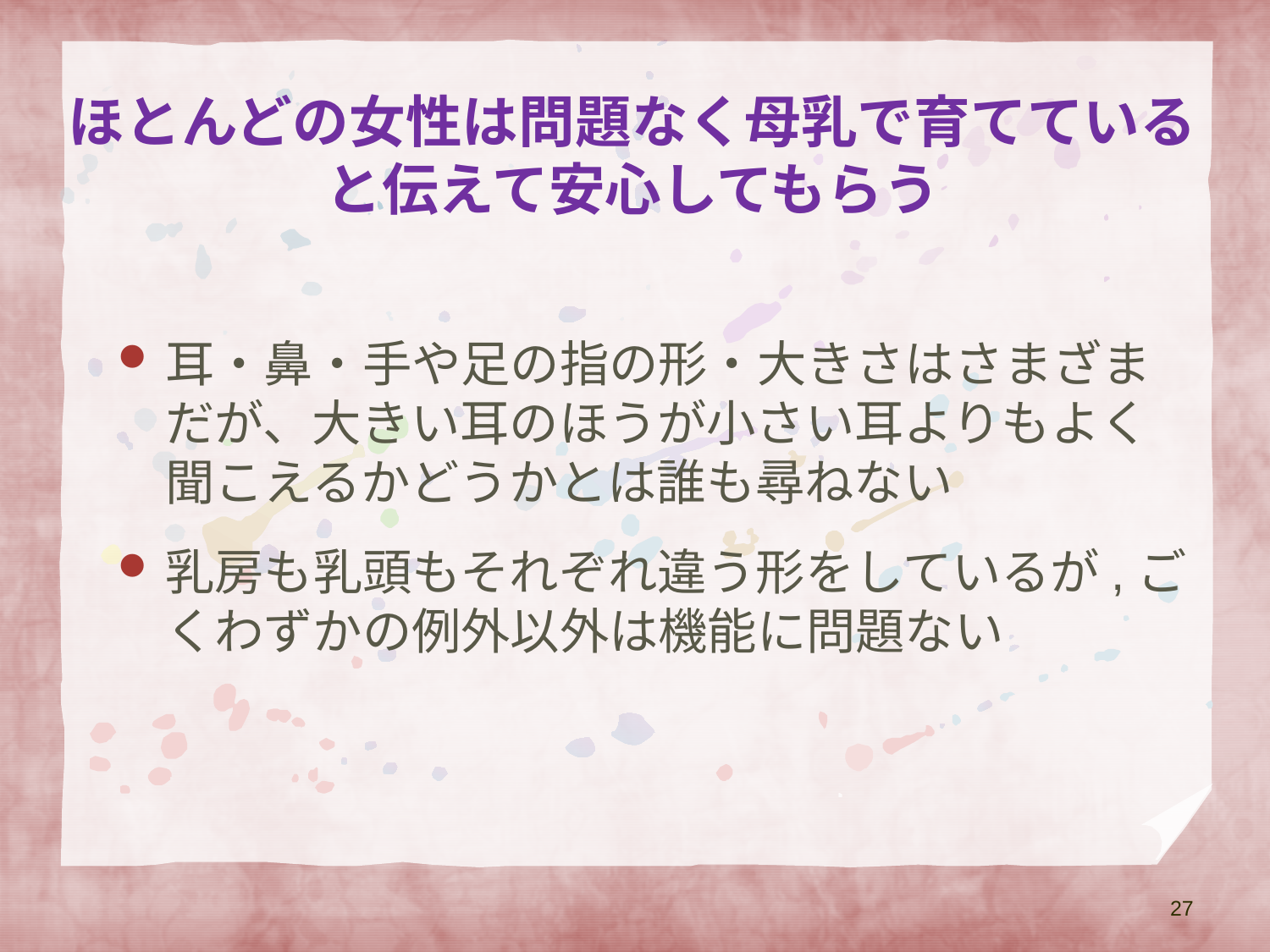

# ほとんどの女性は問題なく母乳で育てていると伝えて安心してもらう
耳・鼻・手や足の指の形・大きさはさまざまだが、大きい耳のほうが小さい耳よりもよく聞こえるかどうかとは誰も尋ねない
乳房も乳頭もそれぞれ違う形をしているが,ごくわずかの例外以外は機能に問題ない
27